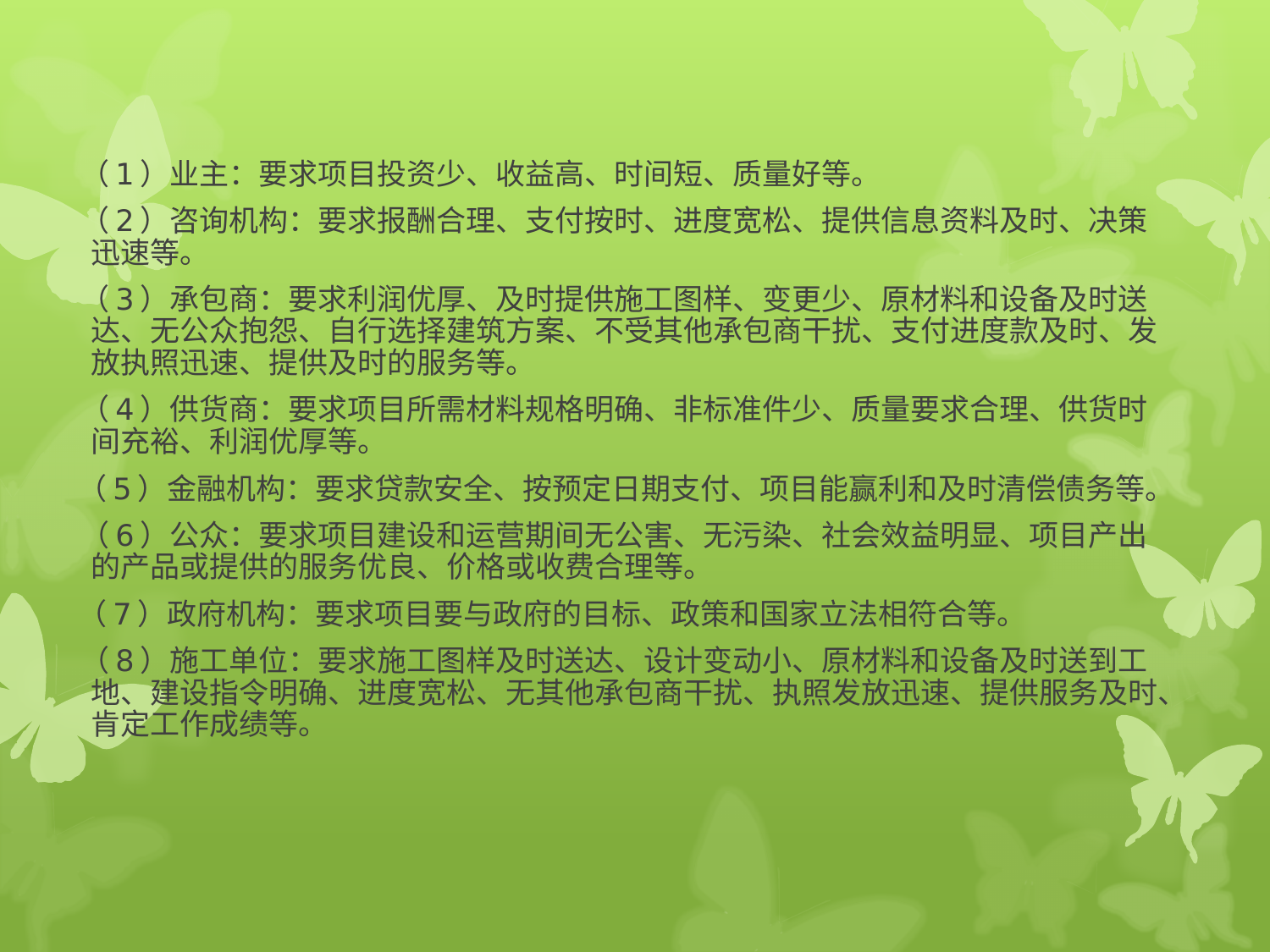

（1）业主：要求项目投资少、收益高、时间短、质量好等。
    （2）咨询机构：要求报酬合理、支付按时、进度宽松、提供信息资料及时、决策迅速等。
    （3）承包商：要求利润优厚、及时提供施工图样、变更少、原材料和设备及时送达、无公众抱怨、自行选择建筑方案、不受其他承包商干扰、支付进度款及时、发放执照迅速、提供及时的服务等。
    （4）供货商：要求项目所需材料规格明确、非标准件少、质量要求合理、供货时间充裕、利润优厚等。
　（5）金融机构：要求贷款安全、按预定日期支付、项目能赢利和及时清偿债务等。
    （6）公众：要求项目建设和运营期间无公害、无污染、社会效益明显、项目产出的产品或提供的服务优良、价格或收费合理等。
　（7）政府机构：要求项目要与政府的目标、政策和国家立法相符合等。
    （8）施工单位：要求施工图样及时送达、设计变动小、原材料和设备及时送到工地、建设指令明确、进度宽松、无其他承包商干扰、执照发放迅速、提供服务及时、肯定工作成绩等。